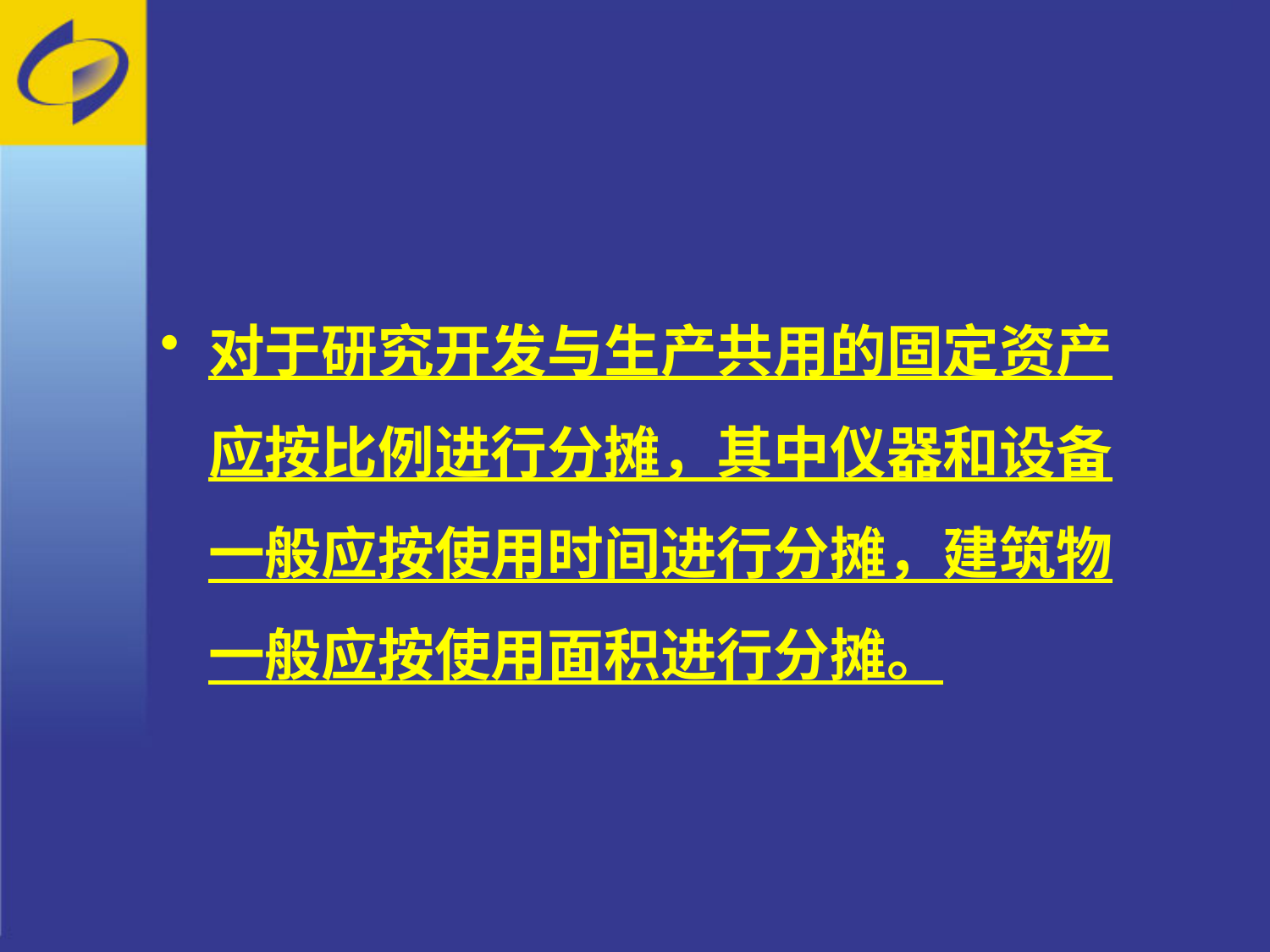

#
对于研究开发与生产共用的固定资产应按比例进行分摊，其中仪器和设备一般应按使用时间进行分摊，建筑物一般应按使用面积进行分摊。